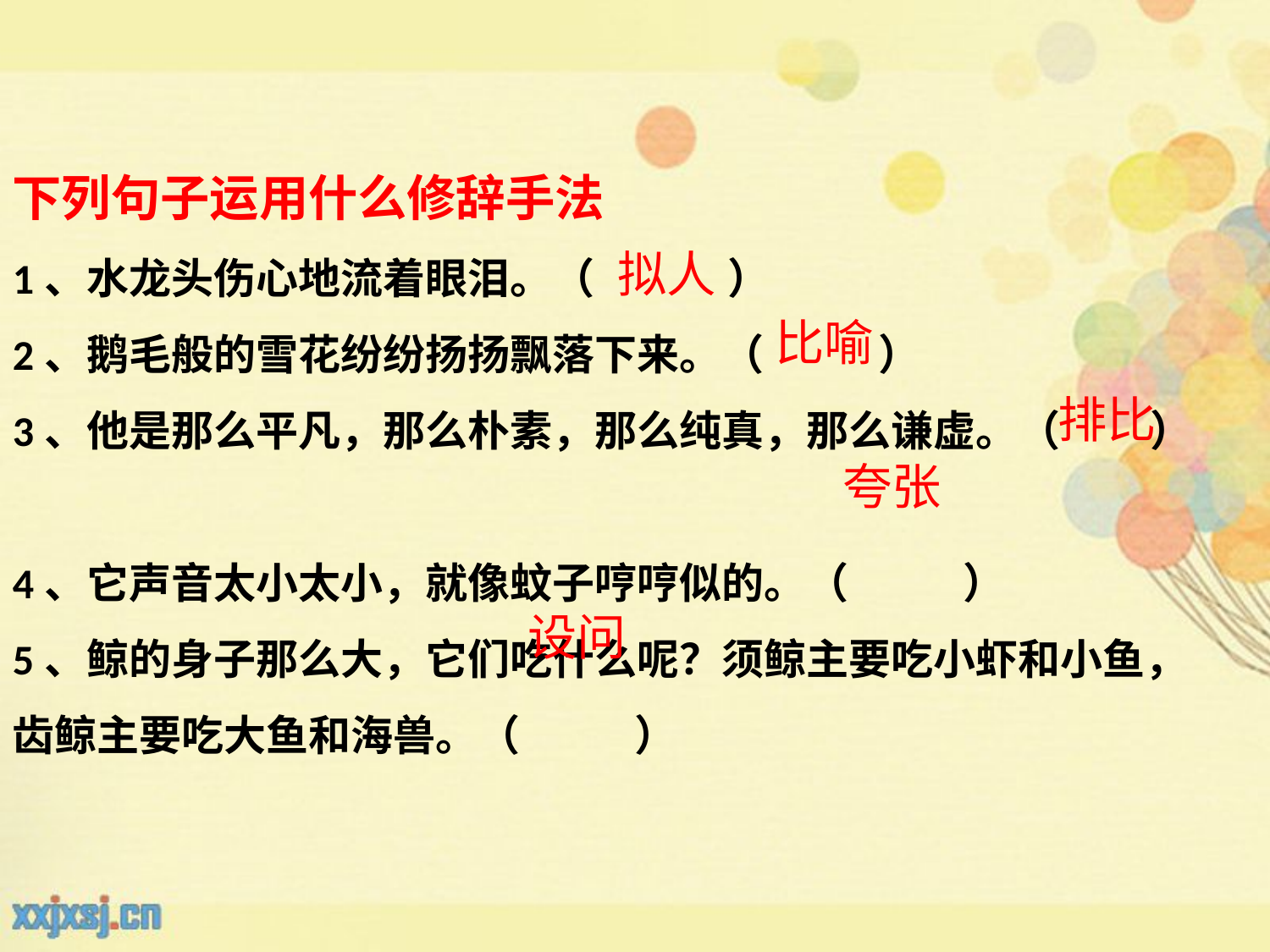

下列句子运用什么修辞手法
1、水龙头伤心地流着眼泪。（              ）
2、鹅毛般的雪花纷纷扬扬飘落下来。（            ）
3、他是那么平凡，那么朴素，那么纯真，那么谦虚。（   　  ）
4、它声音太小太小，就像蚊子哼哼似的。（            ）
5、鲸的身子那么大，它们吃什么呢？须鲸主要吃小虾和小鱼， 齿鲸主要吃大鱼和海兽。（            ）
拟人
比喻
排比
夸张
设问